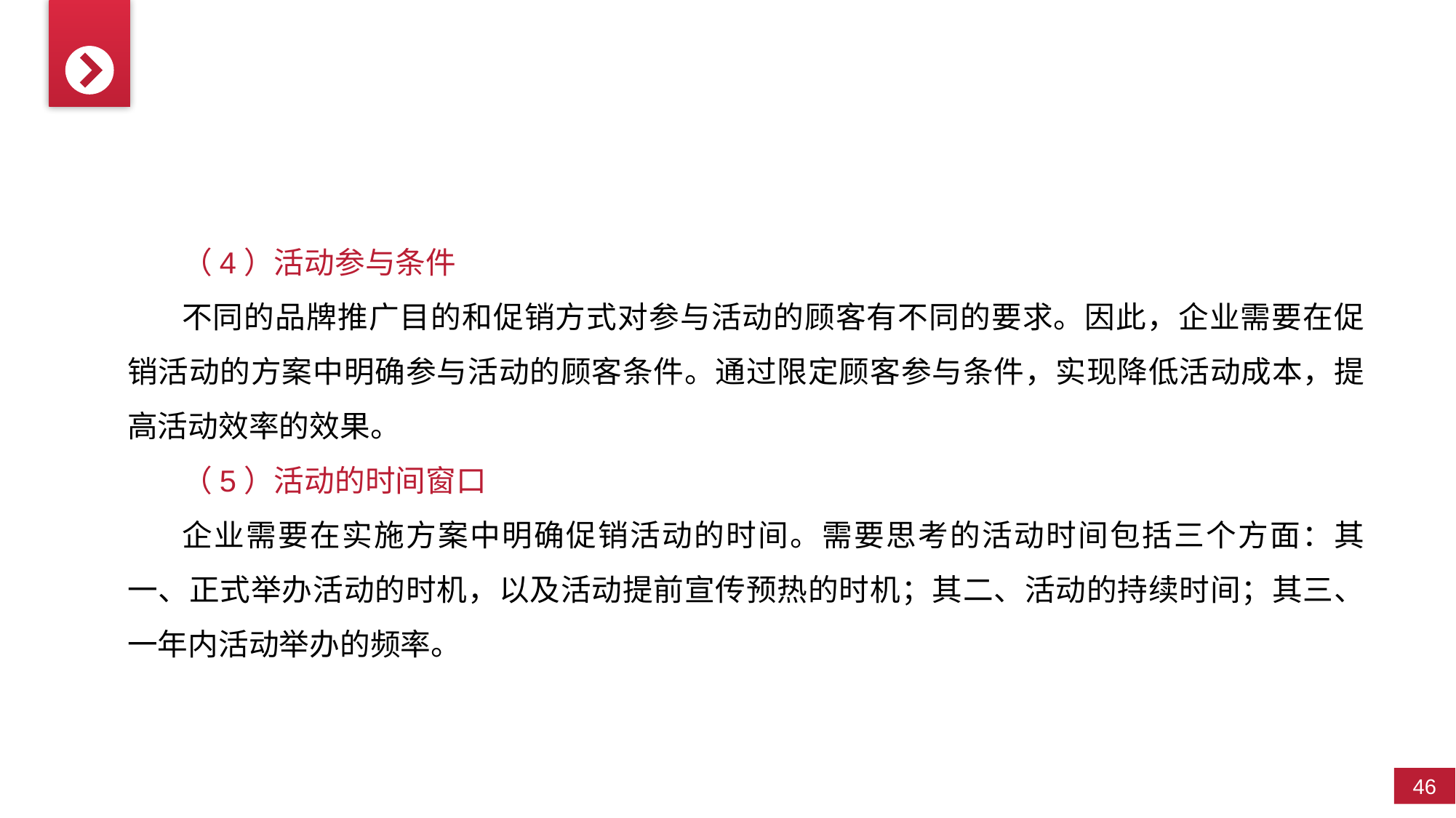

（4）活动参与条件
不同的品牌推广目的和促销方式对参与活动的顾客有不同的要求。因此，企业需要在促销活动的方案中明确参与活动的顾客条件。通过限定顾客参与条件，实现降低活动成本，提高活动效率的效果。
（5）活动的时间窗口
企业需要在实施方案中明确促销活动的时间。需要思考的活动时间包括三个方面：其一、正式举办活动的时机，以及活动提前宣传预热的时机；其二、活动的持续时间；其三、一年内活动举办的频率。